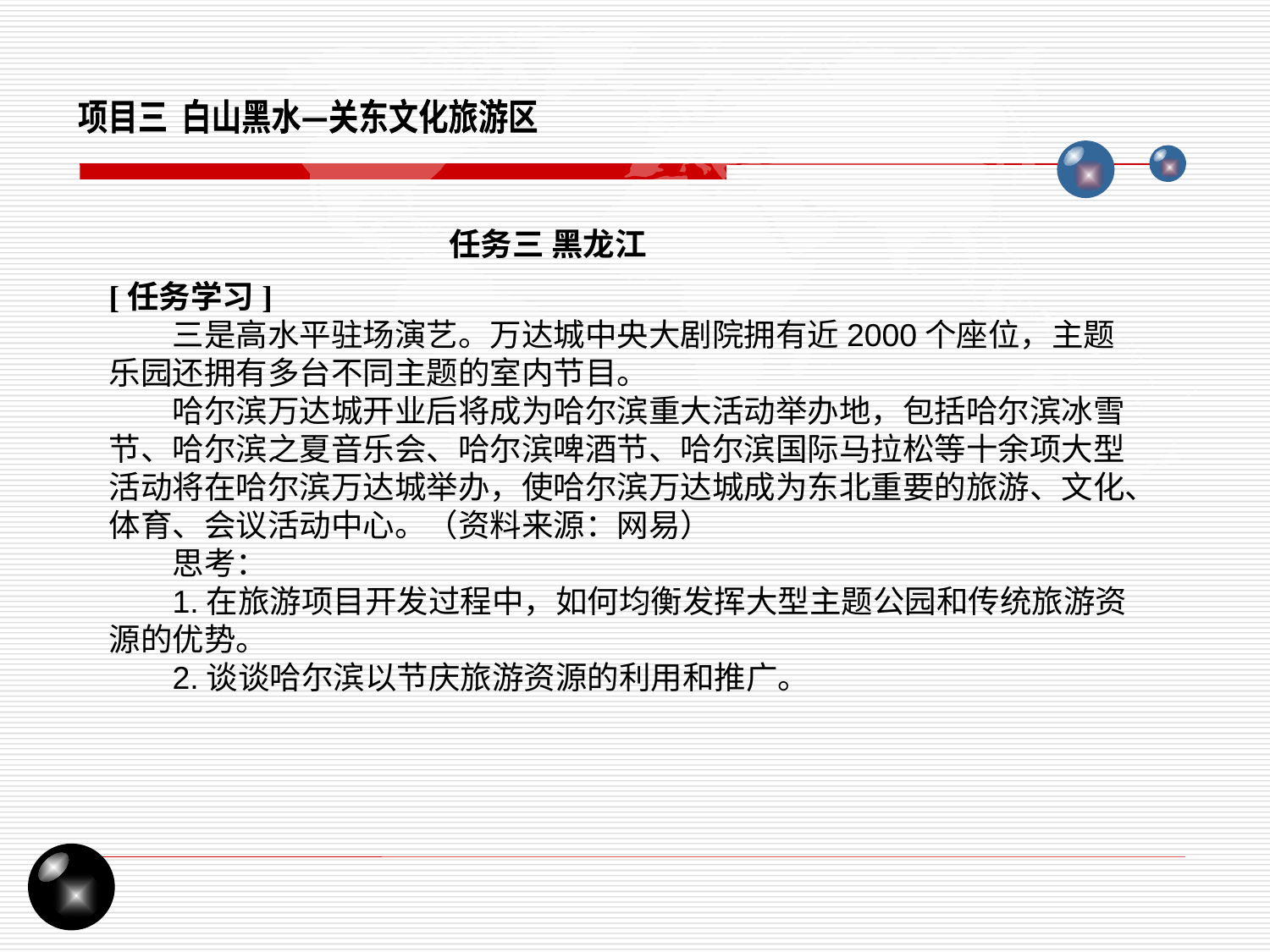

项目三  白山黑水—关东文化旅游区
任务三 黑龙江
[任务学习]
三是高水平驻场演艺。万达城中央大剧院拥有近2000个座位，主题乐园还拥有多台不同主题的室内节目。
哈尔滨万达城开业后将成为哈尔滨重大活动举办地，包括哈尔滨冰雪节、哈尔滨之夏音乐会、哈尔滨啤酒节、哈尔滨国际马拉松等十余项大型活动将在哈尔滨万达城举办，使哈尔滨万达城成为东北重要的旅游、文化、体育、会议活动中心。（资料来源：网易）
思考：
1.在旅游项目开发过程中，如何均衡发挥大型主题公园和传统旅游资源的优势。
2.谈谈哈尔滨以节庆旅游资源的利用和推广。